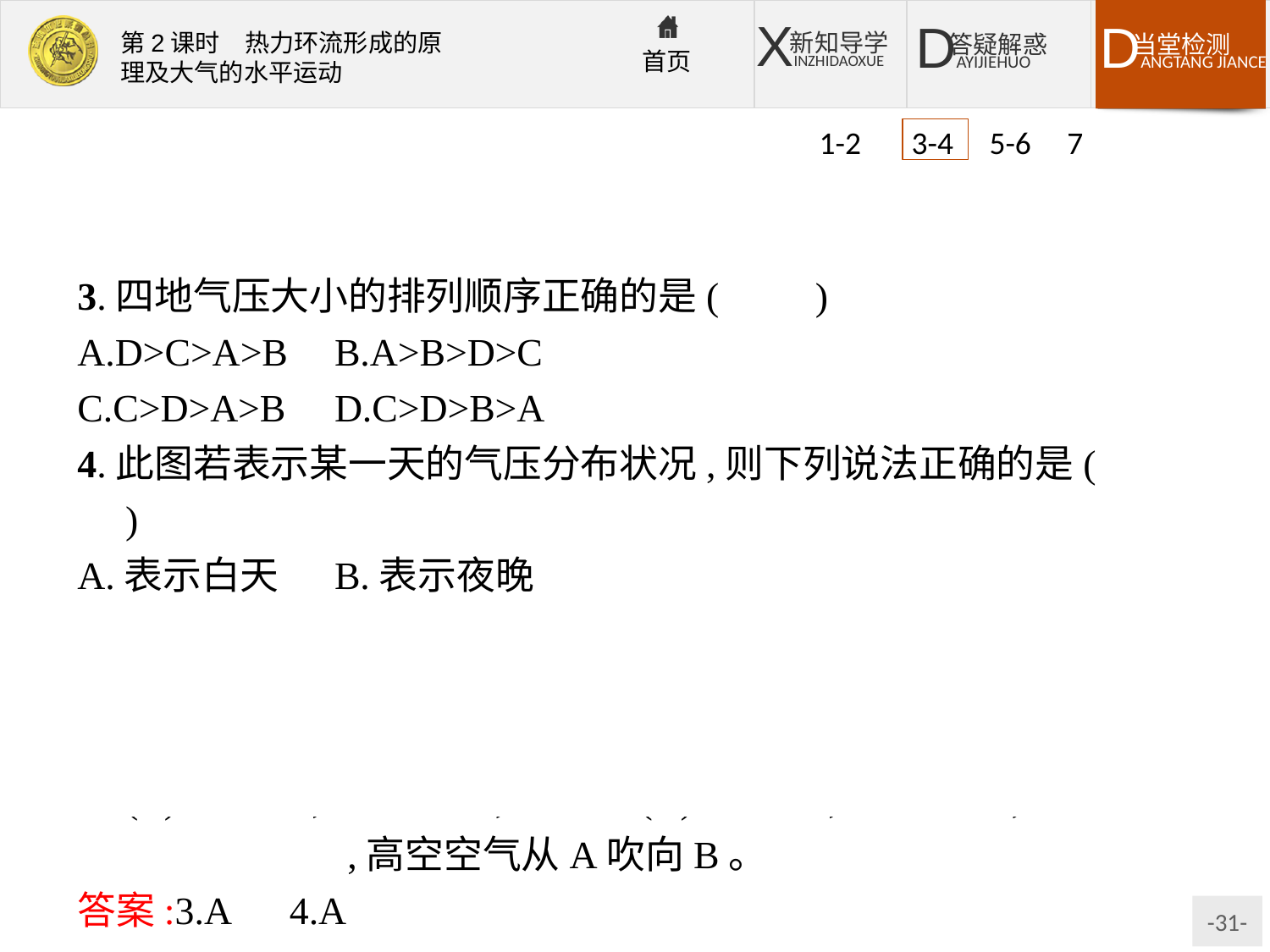

1-2       3-4     5-6     7

3.四地气压大小的排列顺序正确的是(　　)
A.D>C>A>B	B.A>B>D>C
C.C>D>A>B	D.C>D>B>A
4.此图若表示某一天的气压分布状况,则下列说法正确的是(　　)
A.表示白天	B.表示夜晚
C.CD间吹陆风	D.气流从B吹向A
解析:由图可知,陆地上空(A)为高压,海洋上空(B)为低压,根据热力环流中,高空和近地面气压类型相反可知,在近地面,陆地上(C)为低压,温度较高,海洋上(D)为高压,温度较低,应为白天,此时吹海风,高空空气从A吹向B。
答案:3.A　4.A